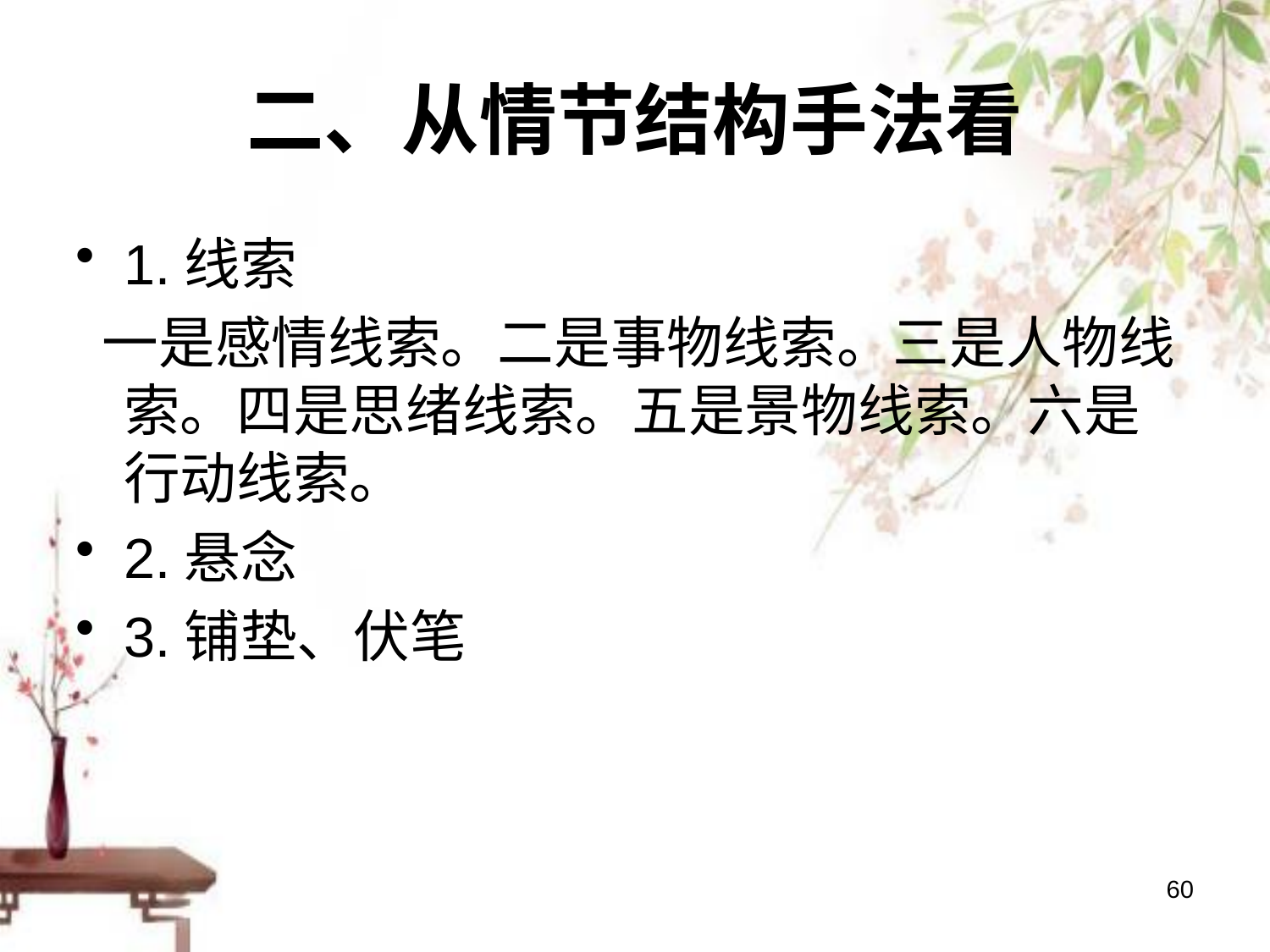

# 二、从情节结构手法看
1.线索
 一是感情线索。二是事物线索。三是人物线索。四是思绪线索。五是景物线索。六是行动线索。
2.悬念
3.铺垫、伏笔

60